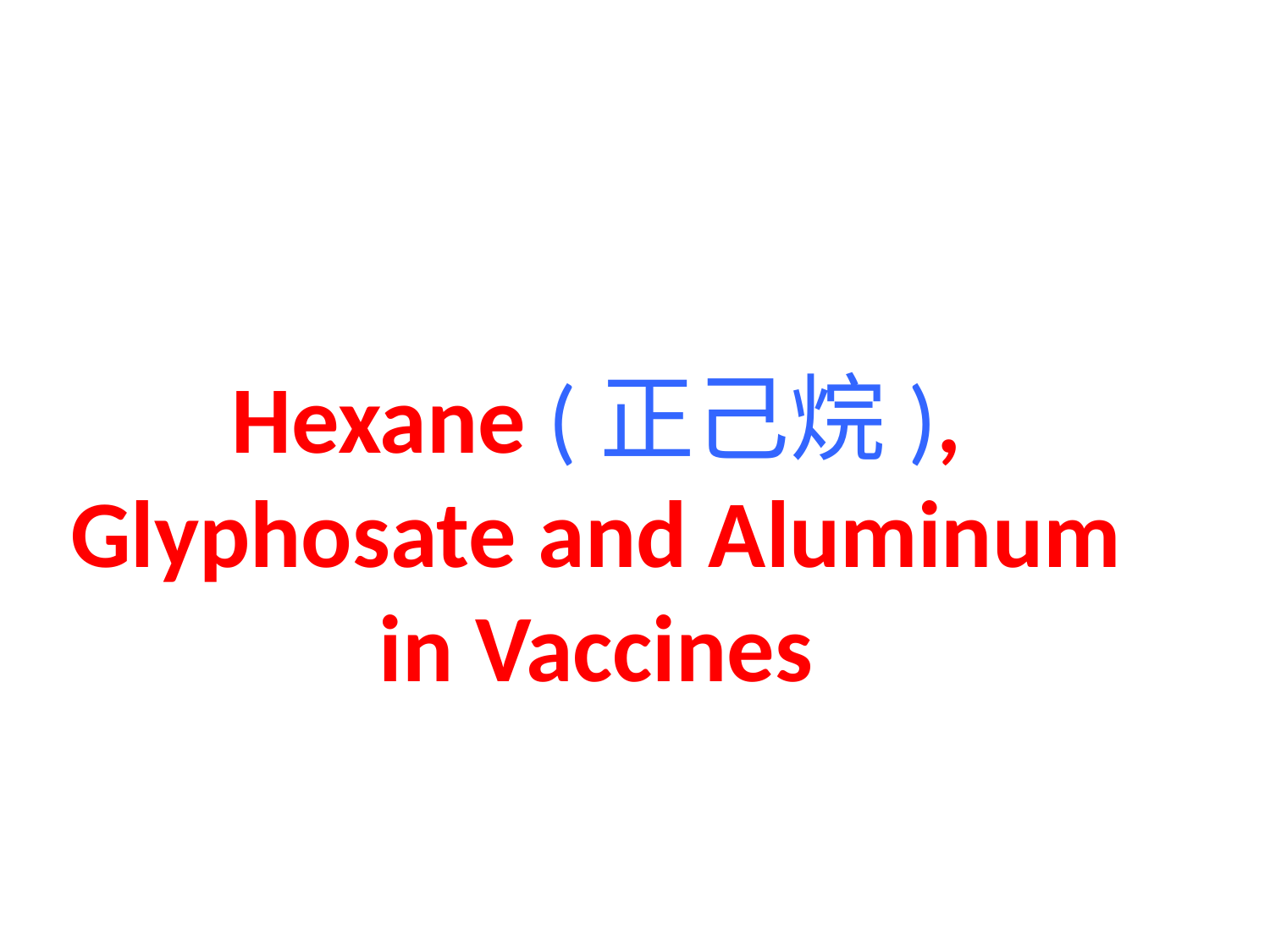

#
Hexane (正己烷), Glyphosate and Aluminum in Vaccines